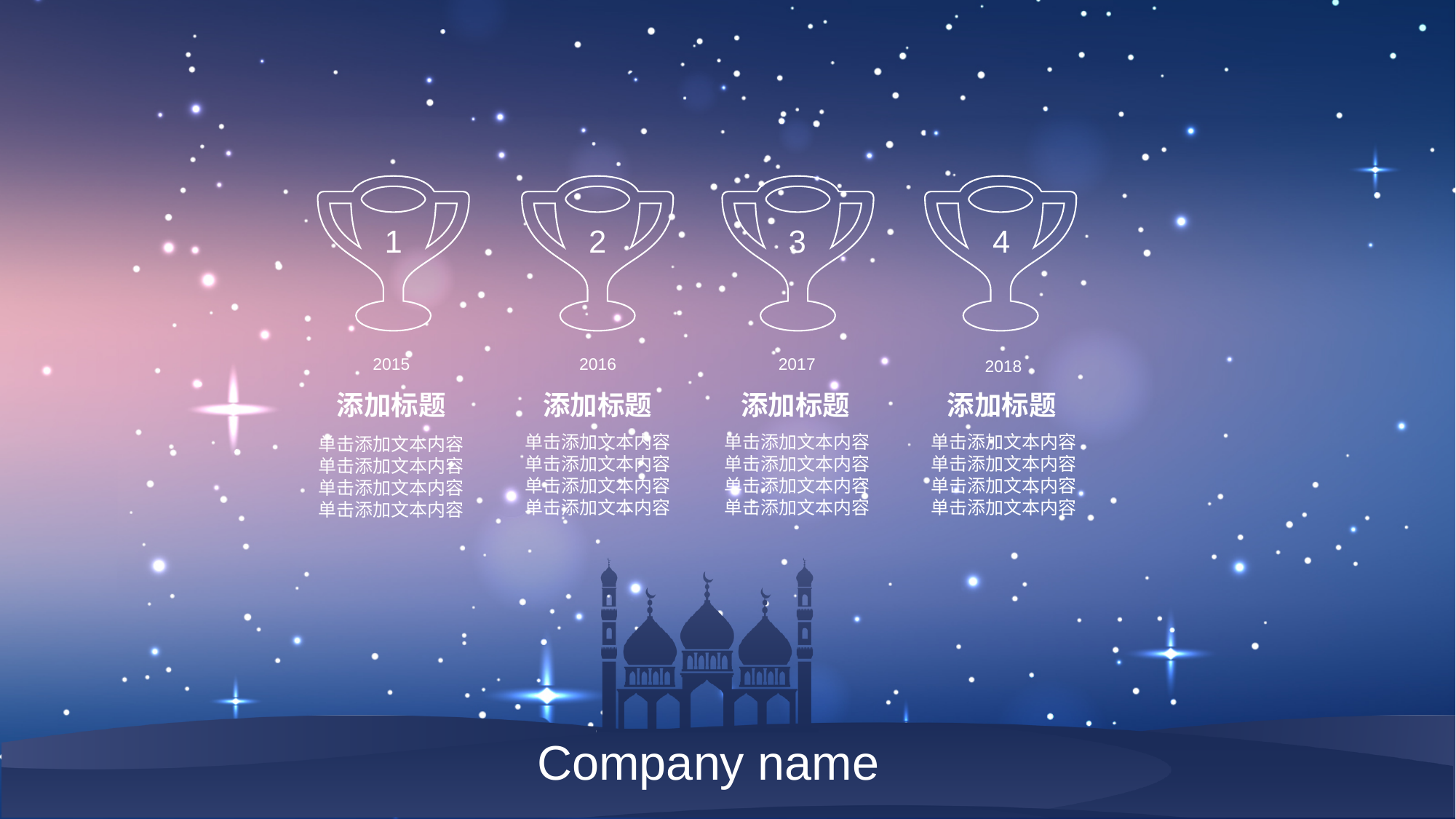

1
2
3
4
2015
2016
2017
2018
添加标题
添加标题
添加标题
添加标题
单击添加文本内容
单击添加文本内容
单击添加文本内容
单击添加文本内容
单击添加文本内容
单击添加文本内容
单击添加文本内容
单击添加文本内容
单击添加文本内容
单击添加文本内容
单击添加文本内容
单击添加文本内容
单击添加文本内容
单击添加文本内容
单击添加文本内容
单击添加文本内容